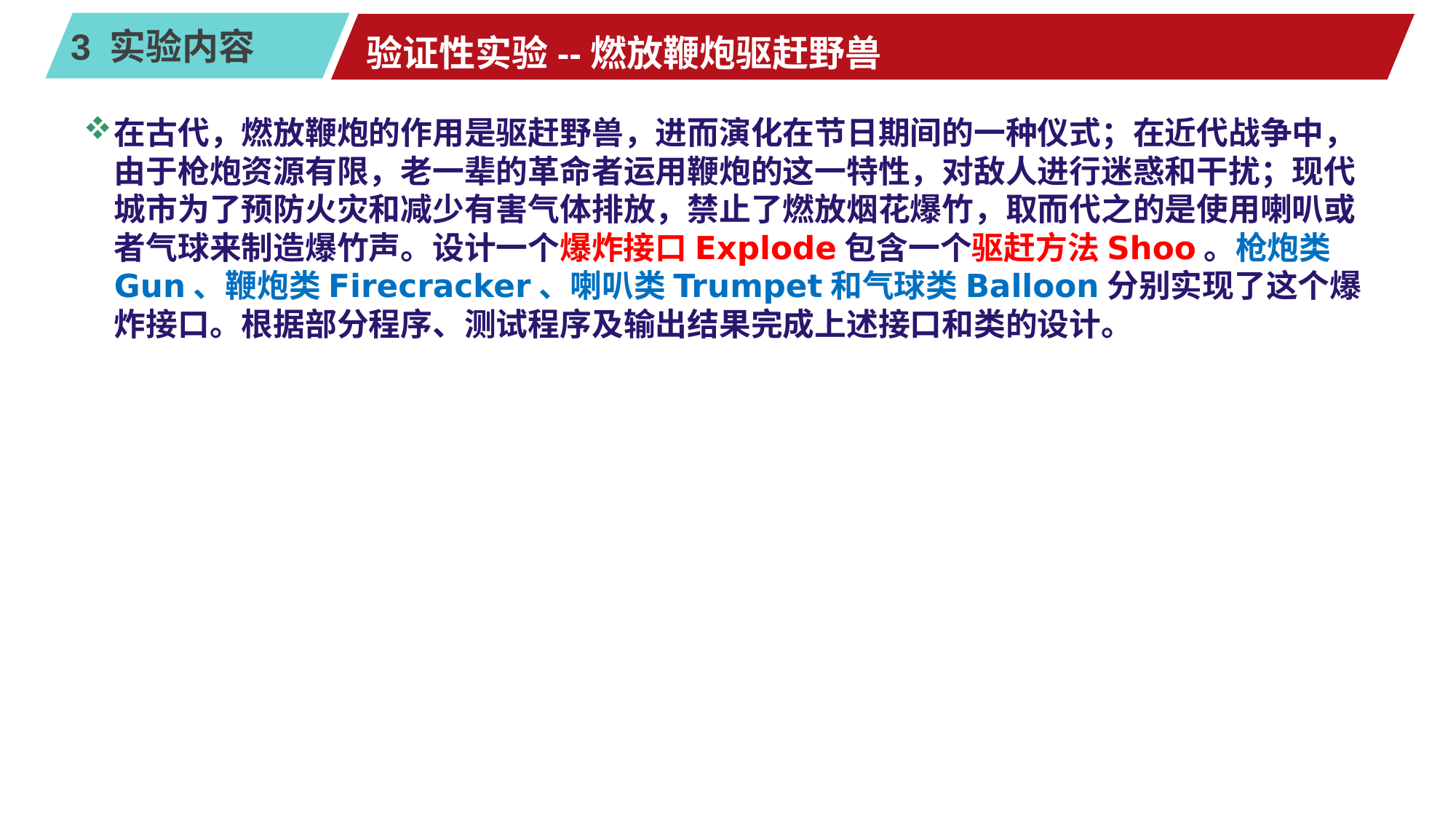

# 验证性实验--燃放鞭炮驱赶野兽
在古代，燃放鞭炮的作用是驱赶野兽，进而演化在节日期间的一种仪式；在近代战争中，由于枪炮资源有限，老一辈的革命者运用鞭炮的这一特性，对敌人进行迷惑和干扰；现代城市为了预防火灾和减少有害气体排放，禁止了燃放烟花爆竹，取而代之的是使用喇叭或者气球来制造爆竹声。设计一个爆炸接口Explode包含一个驱赶方法Shoo。枪炮类Gun、鞭炮类Firecracker、喇叭类Trumpet和气球类Balloon分别实现了这个爆炸接口。根据部分程序、测试程序及输出结果完成上述接口和类的设计。